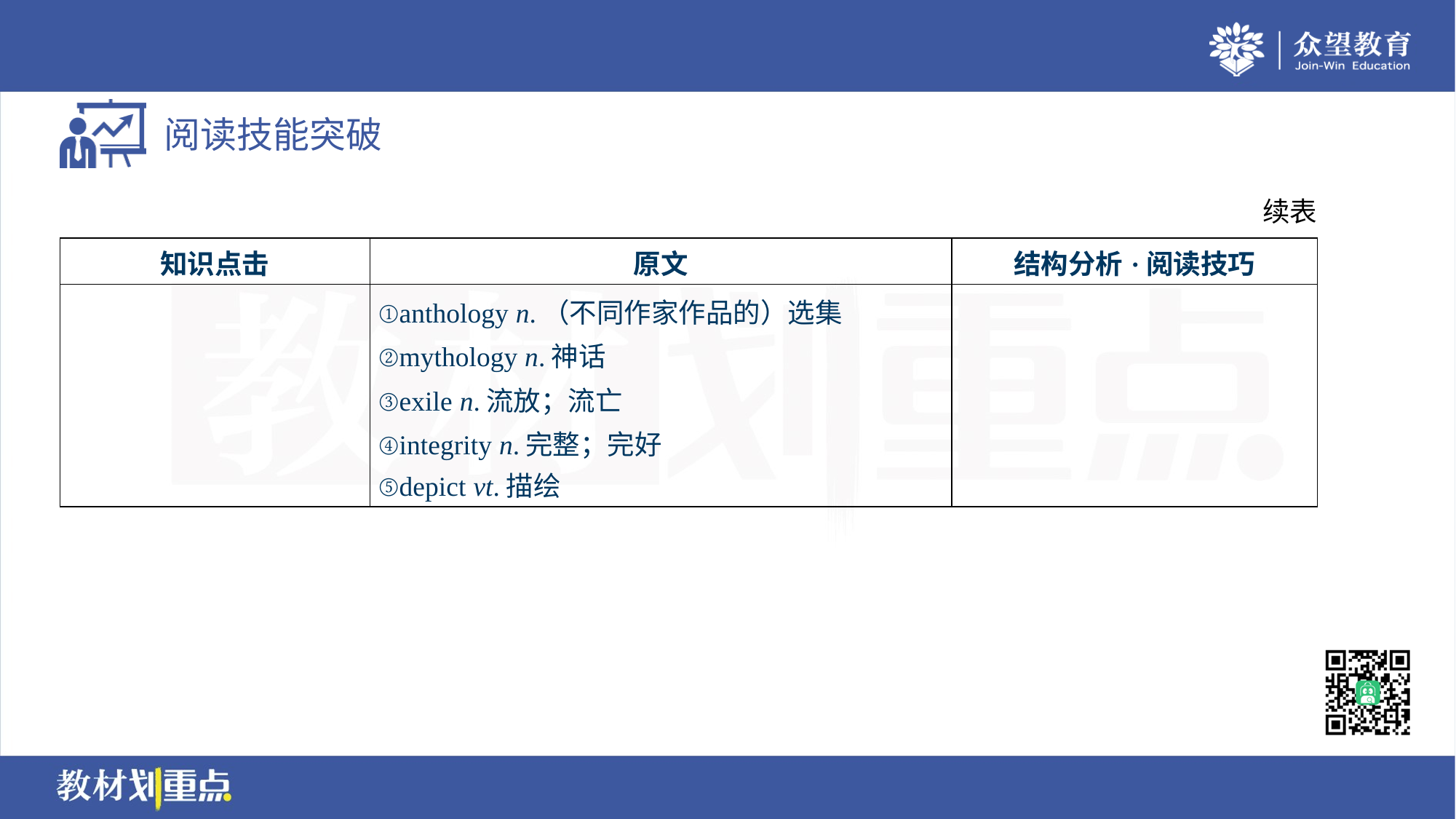

续表
| 知识点击 | 原文 | 结构分析·阅读技巧 |
| --- | --- | --- |
|  | ①anthology n.（不同作家作品的）选集 ②mythology n.神话 ③exile n.流放；流亡 ④integrity n.完整；完好 ⑤depict vt.描绘 |  |